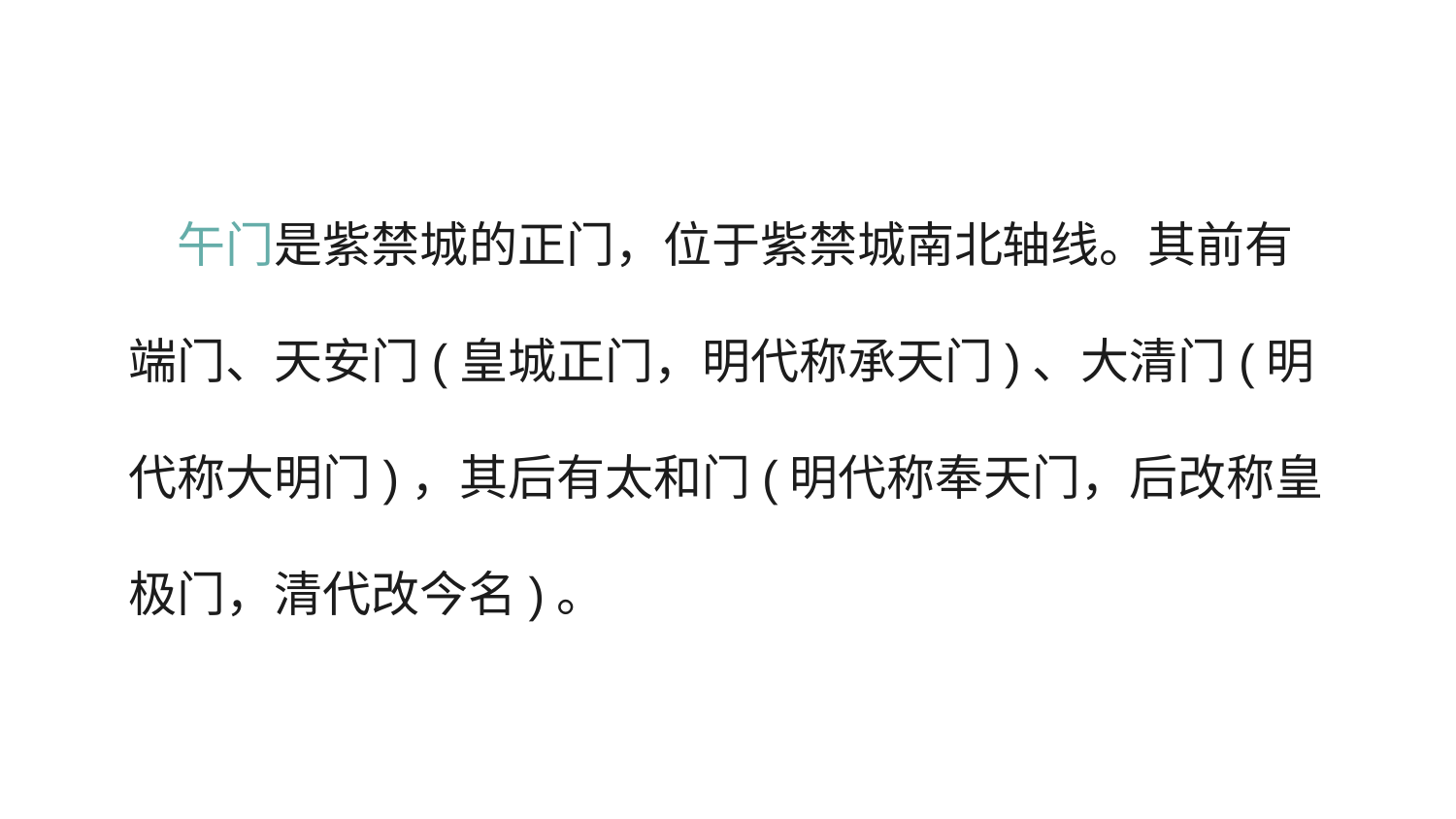

午门是紫禁城的正门，位于紫禁城南北轴线。其前有端门、天安门(皇城正门，明代称承天门)、大清门(明代称大明门)，其后有太和门(明代称奉天门，后改称皇极门，清代改今名)。